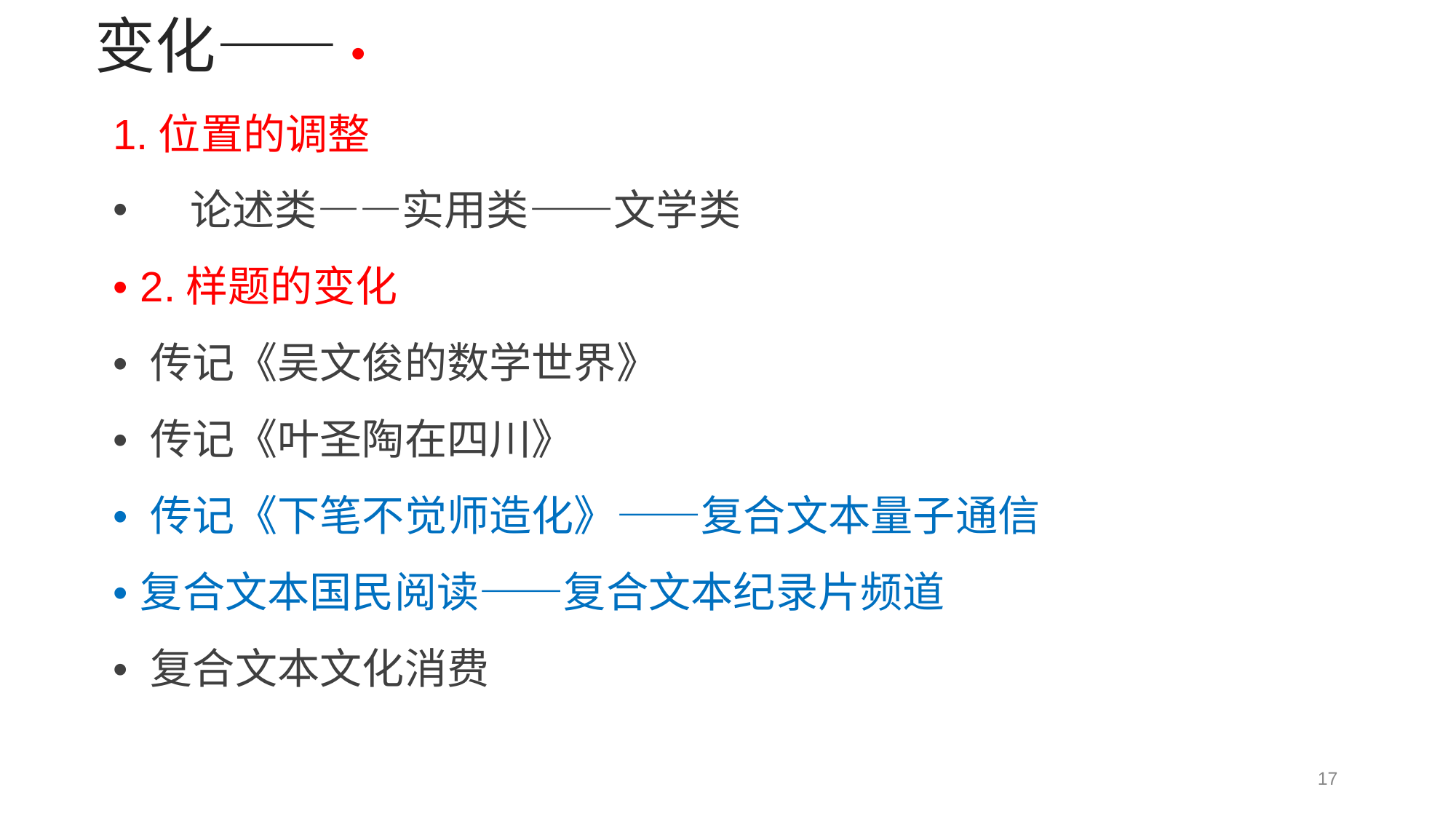

变化—— • 1.位置的调整
论述类——实用类——文学类
•
• 2.样题的变化
• 传记《吴文俊的数学世界》
• 传记《叶圣陶在四川》
• 传记《下笔不觉师造化》——复合文本量子通信 • 复合文本国民阅读——复合文本纪录片频道
• 复合文本文化消费
17